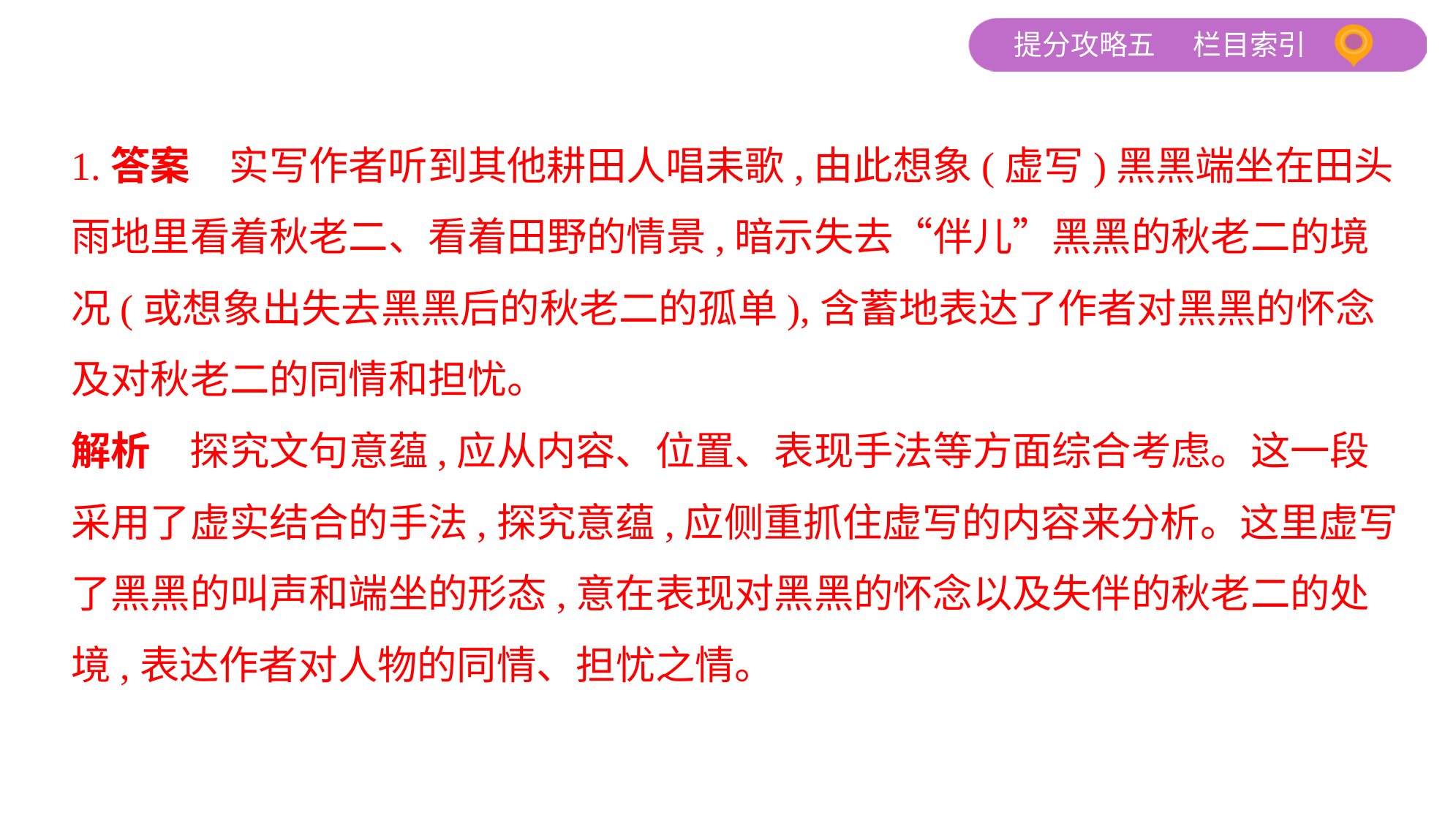

1.答案　实写作者听到其他耕田人唱耒歌,由此想象(虚写)黑黑端坐在田头
雨地里看着秋老二、看着田野的情景,暗示失去“伴儿”黑黑的秋老二的境
况(或想象出失去黑黑后的秋老二的孤单),含蓄地表达了作者对黑黑的怀念
及对秋老二的同情和担忧。
解析　探究文句意蕴,应从内容、位置、表现手法等方面综合考虑。这一段
采用了虚实结合的手法,探究意蕴,应侧重抓住虚写的内容来分析。这里虚写
了黑黑的叫声和端坐的形态,意在表现对黑黑的怀念以及失伴的秋老二的处
境,表达作者对人物的同情、担忧之情。